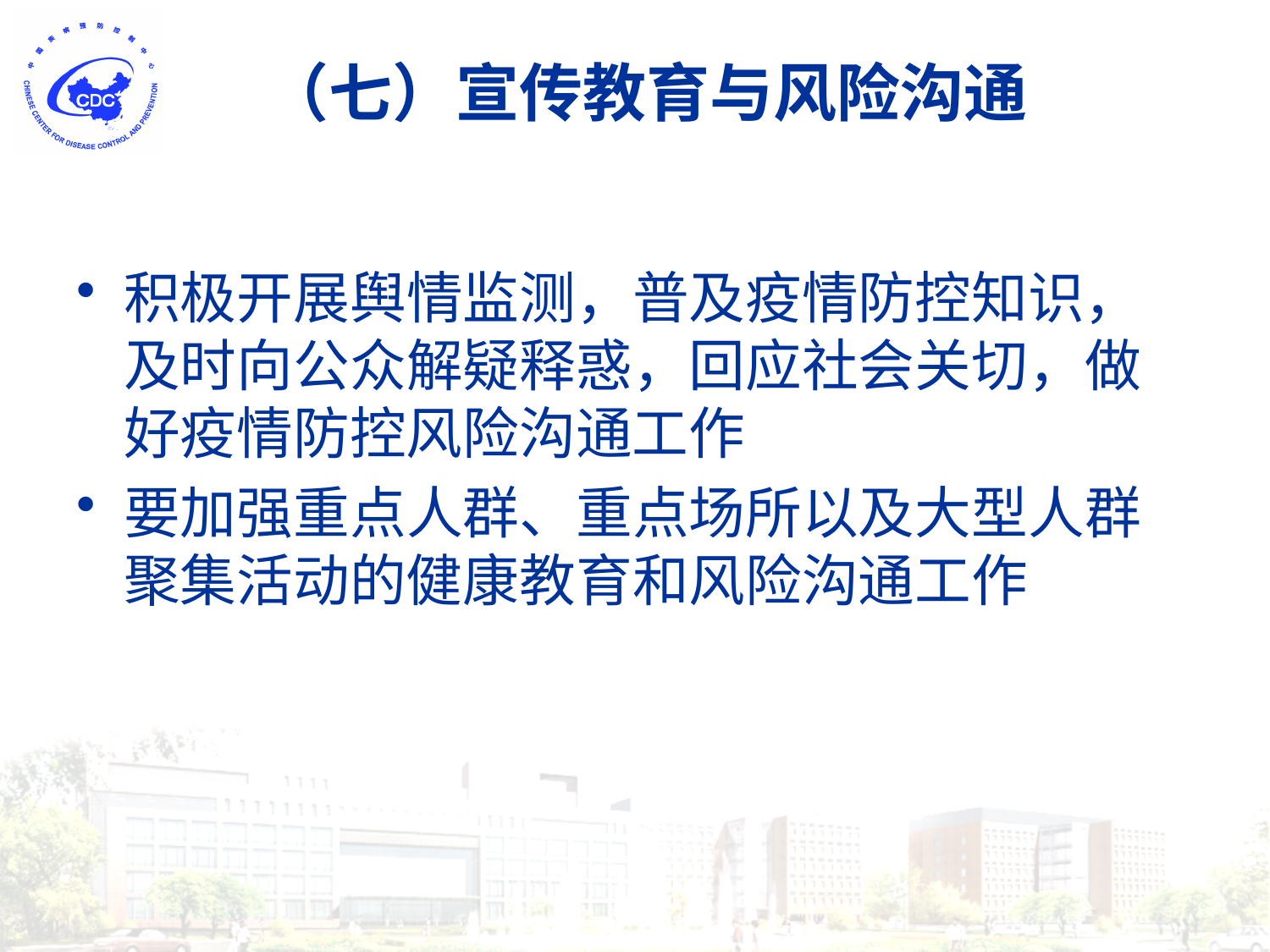

# （七）宣传教育与风险沟通
积极开展舆情监测，普及疫情防控知识，及时向公众解疑释惑，回应社会关切，做好疫情防控风险沟通工作
要加强重点人群、重点场所以及大型人群聚集活动的健康教育和风险沟通工作